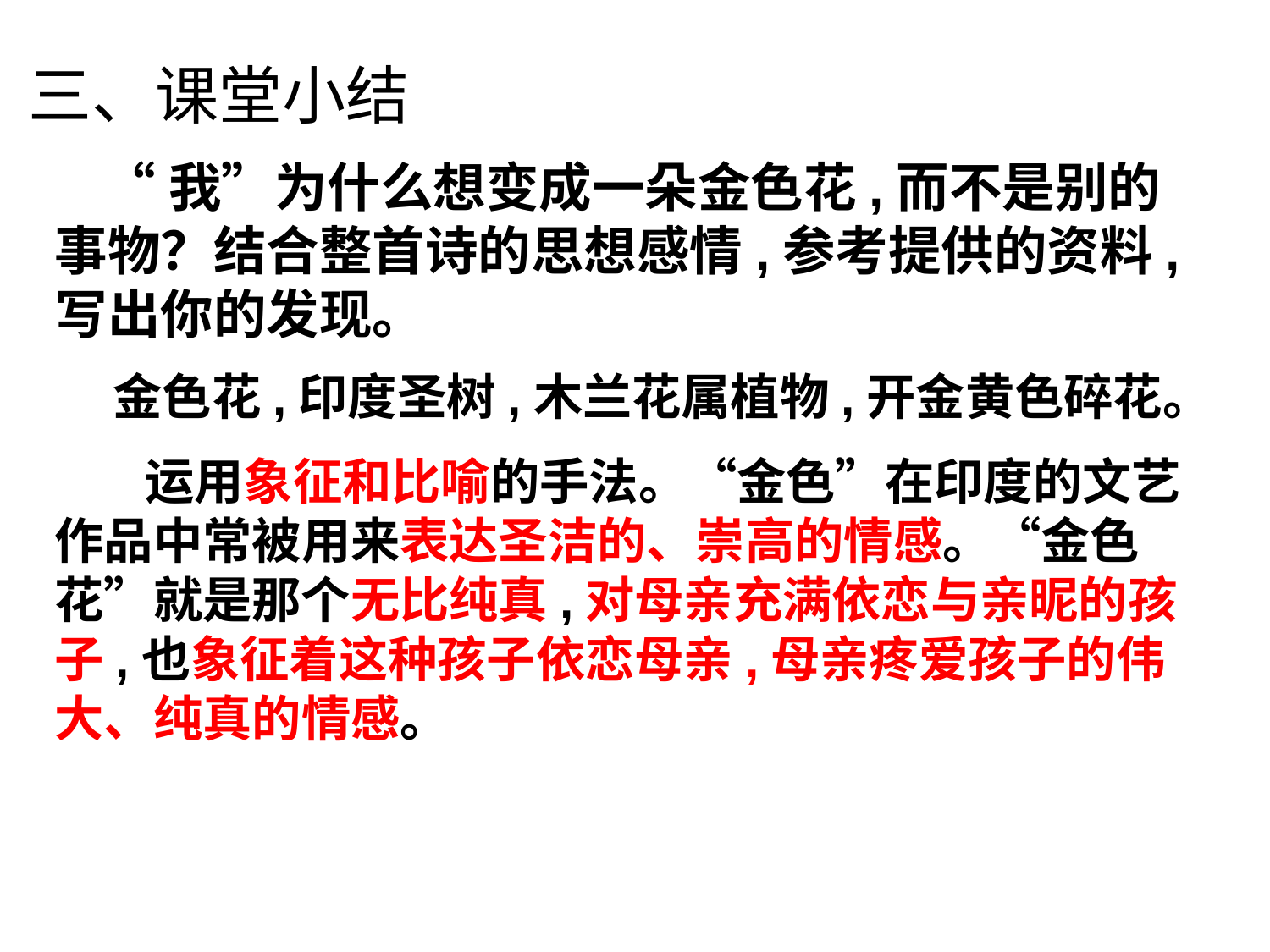

三、课堂小结
    “我”为什么想变成一朵金色花,而不是别的事物？结合整首诗的思想感情,参考提供的资料,写出你的发现。
金色花,印度圣树,木兰花属植物,开金黄色碎花。
       运用象征和比喻的手法。“金色”在印度的文艺作品中常被用来表达圣洁的、崇高的情感。“金色花”就是那个无比纯真,对母亲充满依恋与亲昵的孩子,也象征着这种孩子依恋母亲,母亲疼爱孩子的伟大、纯真的情感。